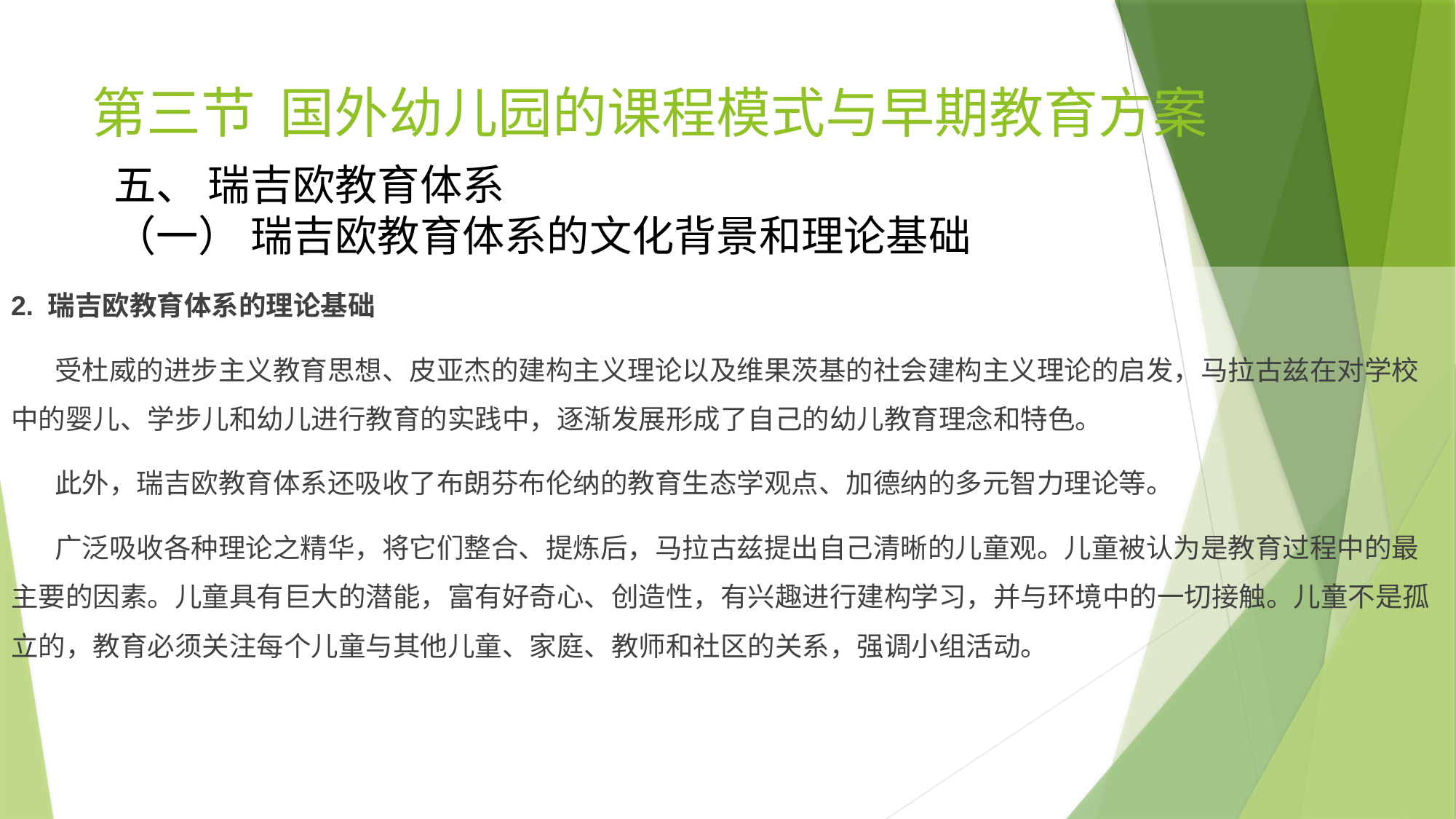

# 第三节  国外幼儿园的课程模式与早期教育方案
五、 瑞吉欧教育体系
（一） 瑞吉欧教育体系的文化背景和理论基础
2. 瑞吉欧教育体系的理论基础
      受杜威的进步主义教育思想、皮亚杰的建构主义理论以及维果茨基的社会建构主义理论的启发，马拉古兹在对学校中的婴儿、学步儿和幼儿进行教育的实践中，逐渐发展形成了自己的幼儿教育理念和特色。
      此外，瑞吉欧教育体系还吸收了布朗芬布伦纳的教育生态学观点、加德纳的多元智力理论等。
      广泛吸收各种理论之精华，将它们整合、提炼后，马拉古兹提出自己清晰的儿童观。儿童被认为是教育过程中的最主要的因素。儿童具有巨大的潜能，富有好奇心、创造性，有兴趣进行建构学习，并与环境中的一切接触。儿童不是孤立的，教育必须关注每个儿童与其他儿童、家庭、教师和社区的关系，强调小组活动。